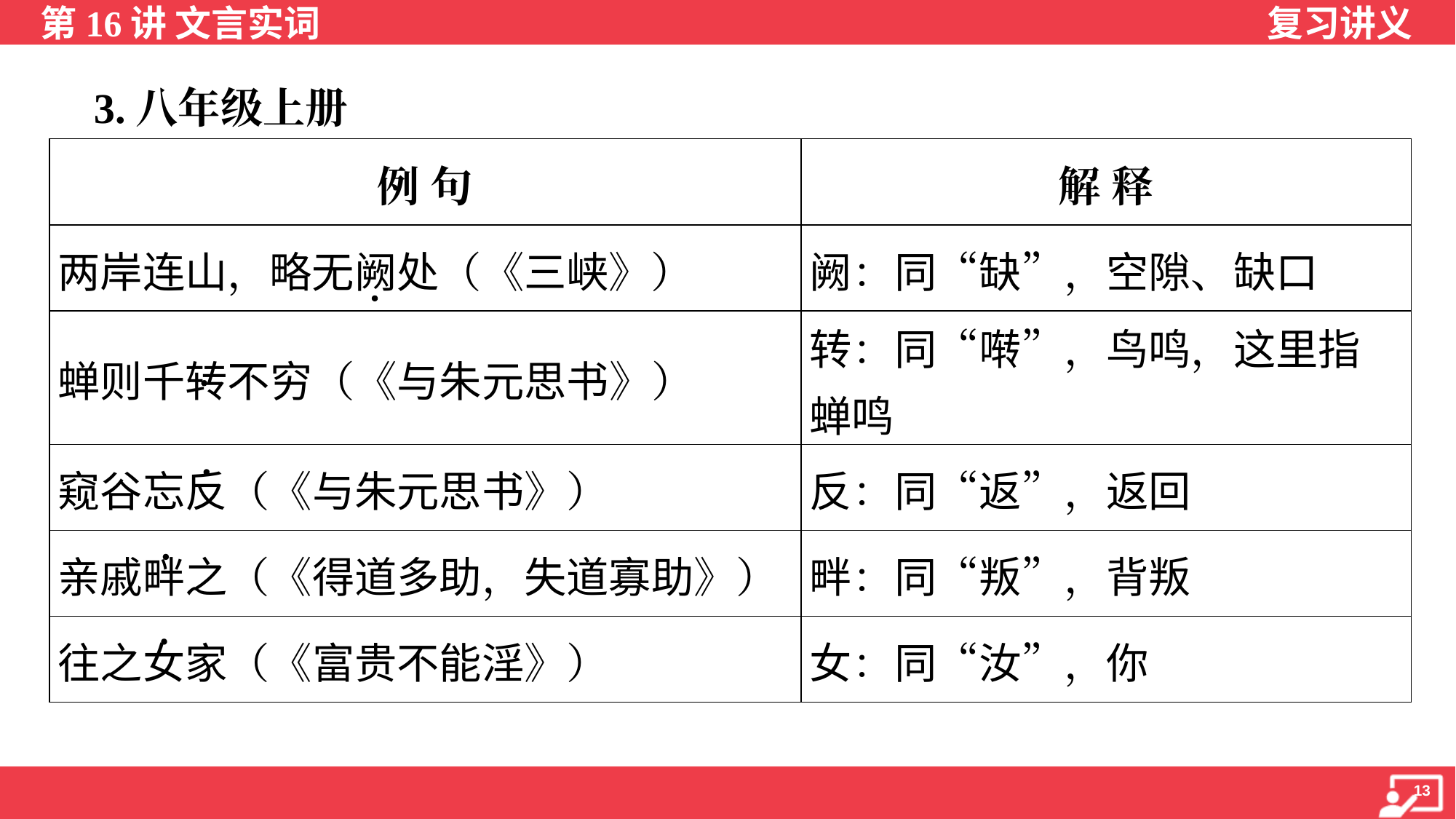

3.八年级上册
| 例 句 | 解 释 |
| --- | --- |
| 两岸连山，略无阙处（《三峡》） | 阙：同“缺”，空隙、缺口 |
| 蝉则千转不穷（《与朱元思书》） | 转：同“啭”，鸟鸣，这里指蝉鸣 |
| 窥谷忘反（《与朱元思书》） | 反：同“返”，返回 |
| 亲戚畔之（《得道多助，失道寡助》） | 畔：同“叛”，背叛 |
| 往之女家（《富贵不能淫》） | 女：同“汝”，你 |